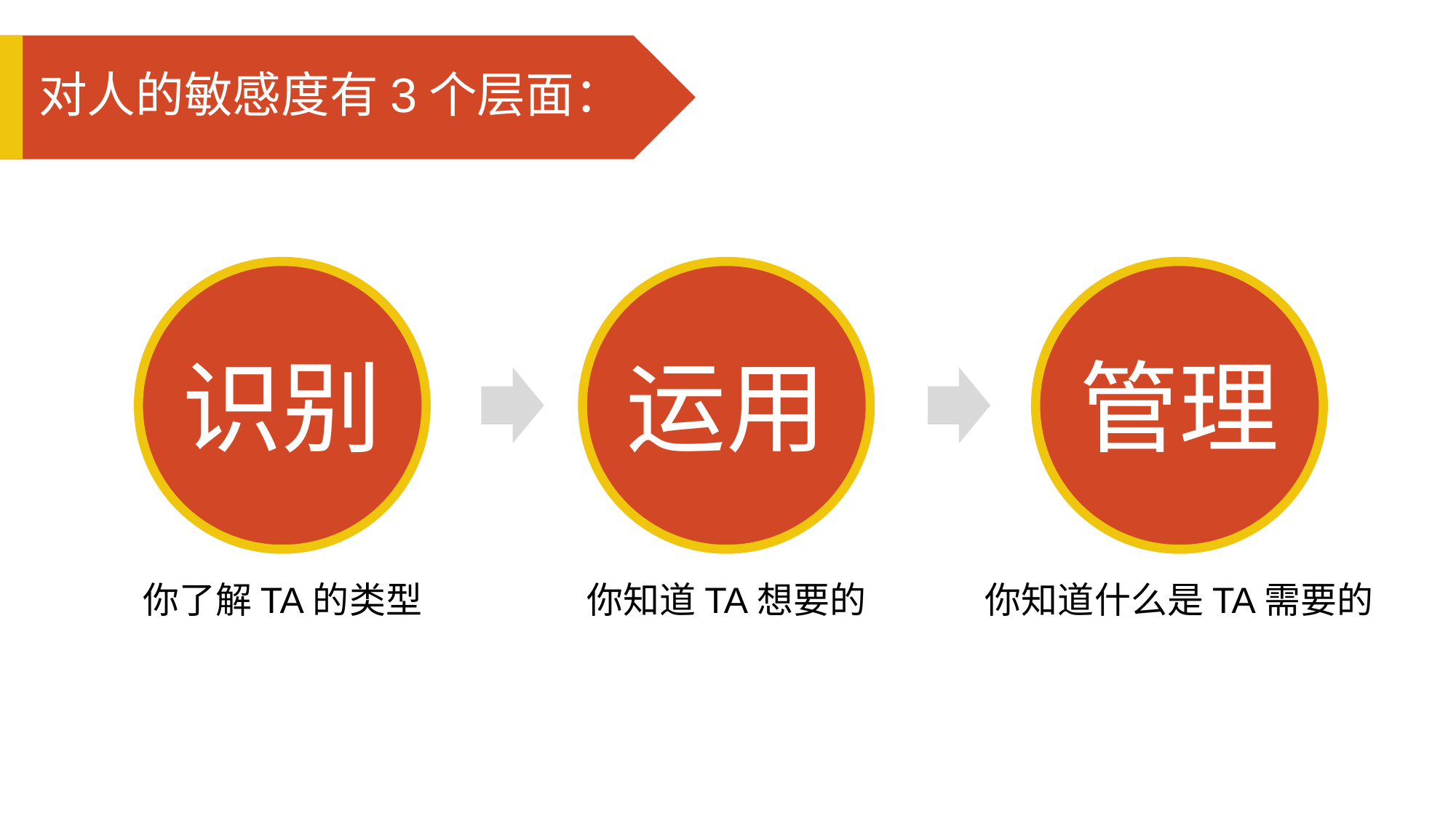

对人的敏感度有3个层面：

识别

运用

管理

你了解TA的类型
你知道TA想要的
你知道什么是TA需要的